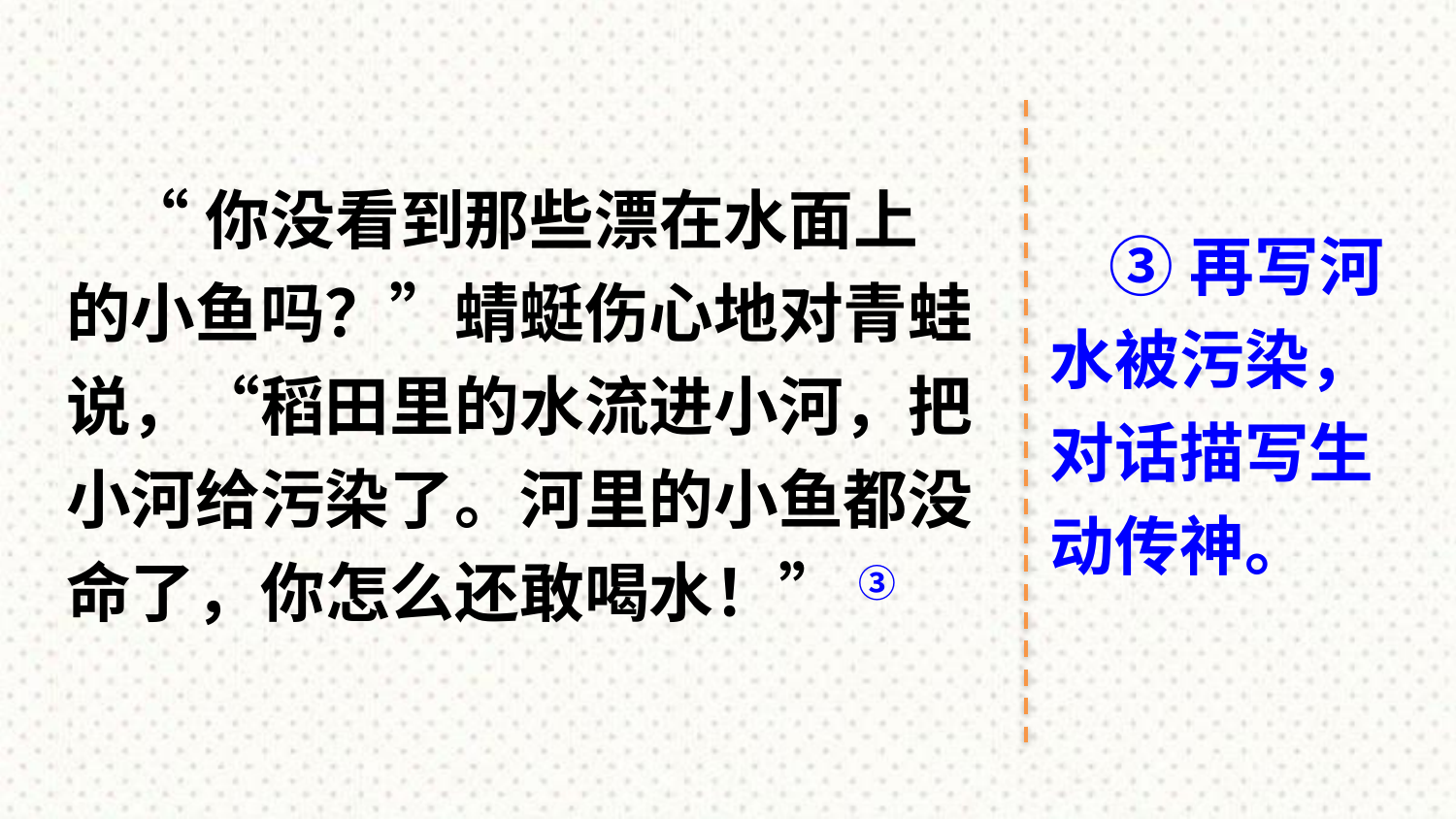

“你没看到那些漂在水面上的小鱼吗？”蜻蜓伤心地对青蛙说，“稻田里的水流进小河，把小河给污染了。河里的小鱼都没命了，你怎么还敢喝水！” ③
    ③再写河水被污染，对话描写生动传神。